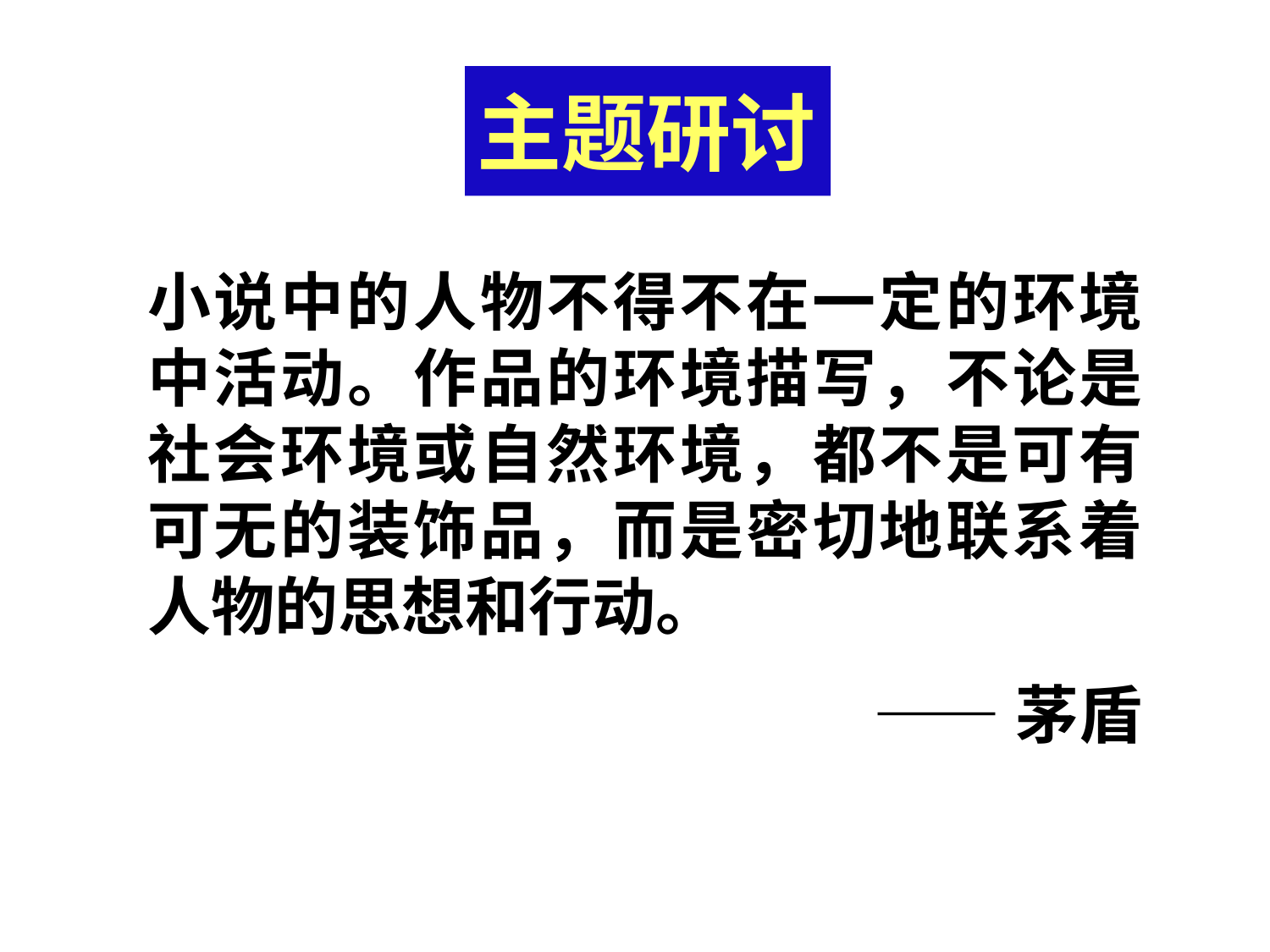

主题研讨
小说中的人物不得不在一定的环境中活动。作品的环境描写，不论是社会环境或自然环境，都不是可有可无的装饰品，而是密切地联系着人物的思想和行动。
——茅盾